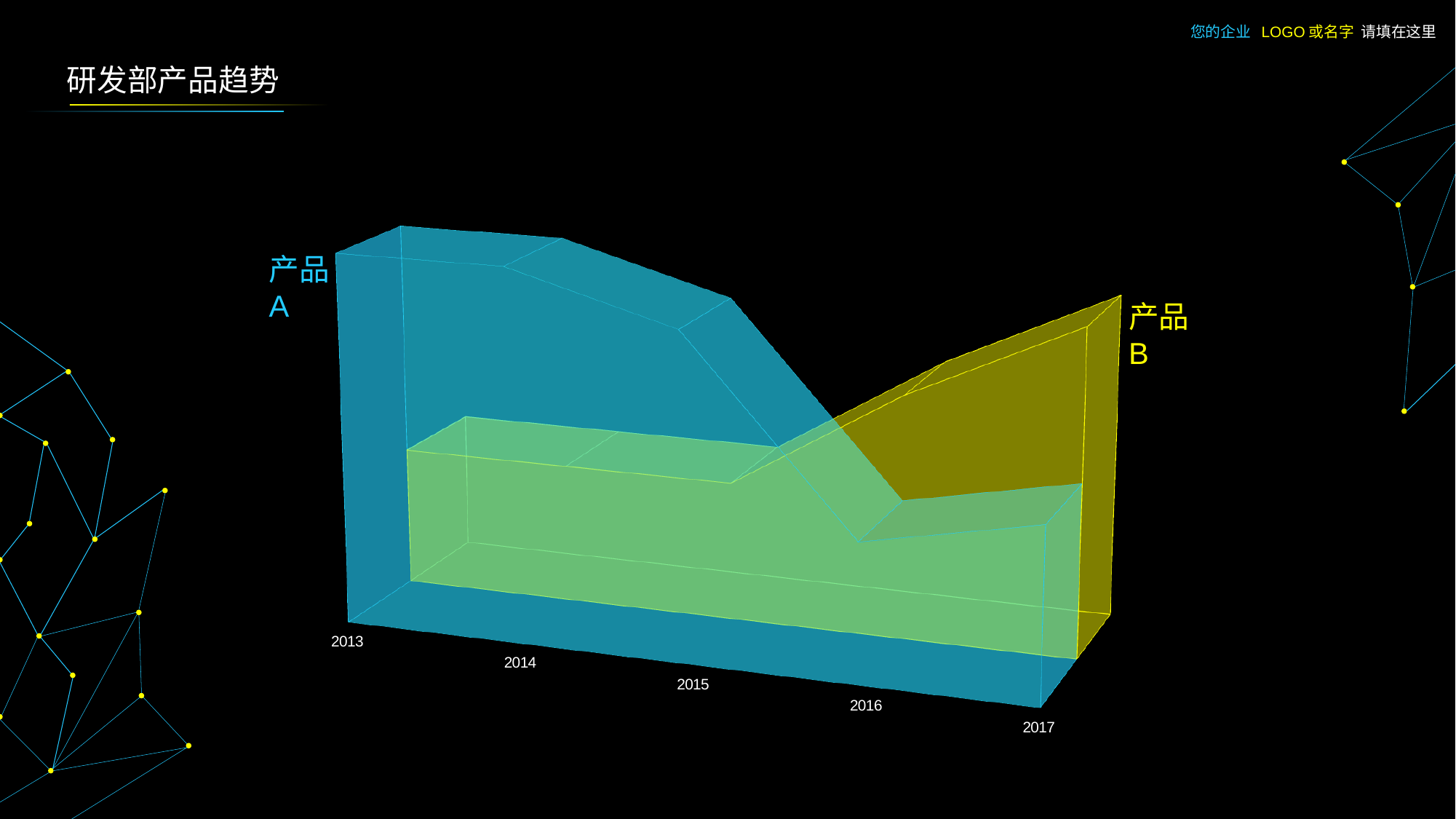

您的企业  LOGO或名字  请填在这里
研发部产品趋势

[unsupported chart]

产品A
产品B